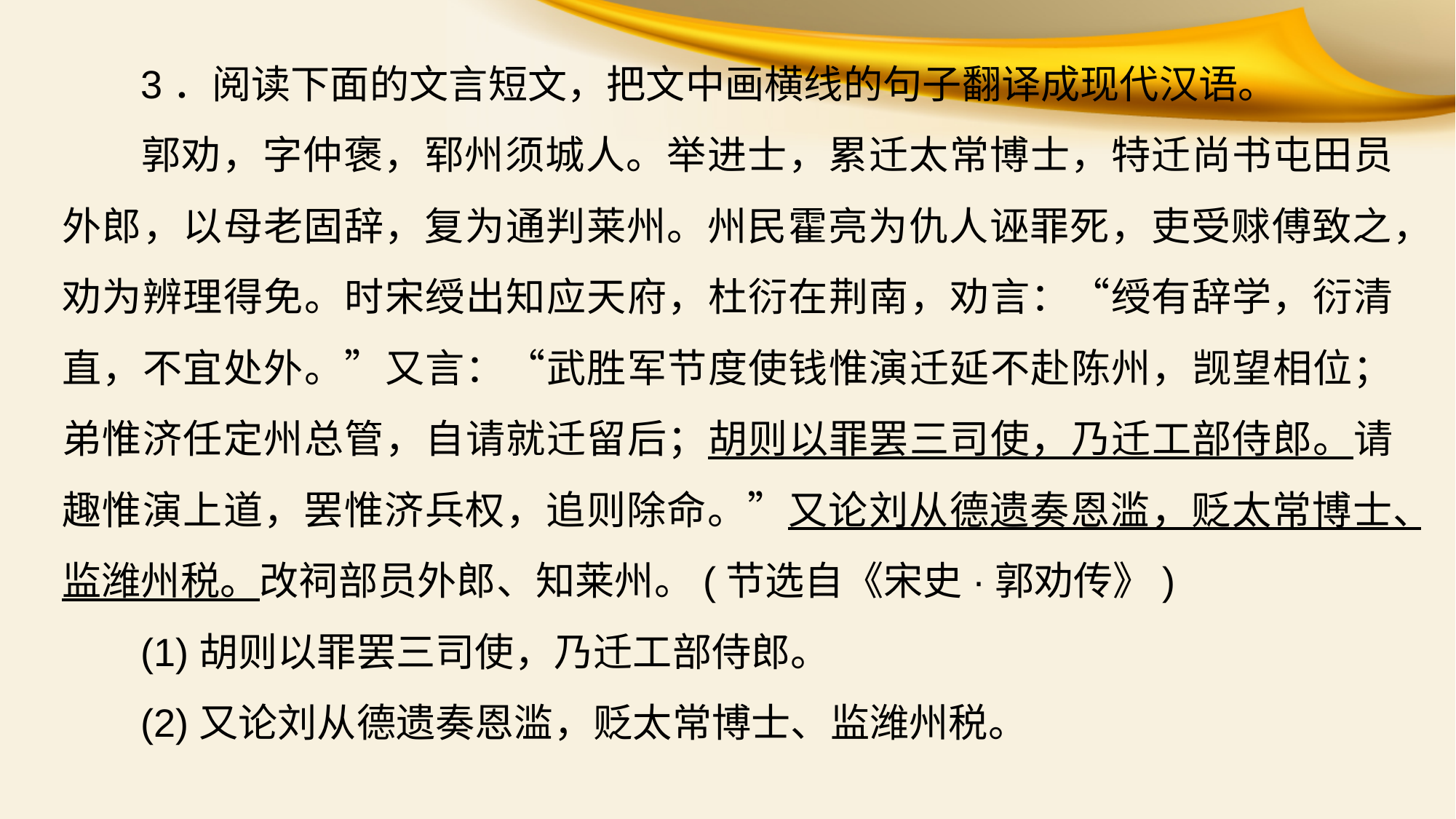

3．阅读下面的文言短文，把文中画横线的句子翻译成现代汉语。
郭劝，字仲褒，郓州须城人。举进士，累迁太常博士，特迁尚书屯田员外郎，以母老固辞，复为通判莱州。州民霍亮为仇人诬罪死，吏受赇傅致之，劝为辨理得免。时宋绶出知应天府，杜衍在荆南，劝言：“绶有辞学，衍清直，不宜处外。”又言：“武胜军节度使钱惟演迁延不赴陈州，觊望相位；弟惟济任定州总管，自请就迁留后；胡则以罪罢三司使，乃迁工部侍郎。请趣惟演上道，罢惟济兵权，追则除命。”又论刘从德遗奏恩滥，贬太常博士、监潍州税。改祠部员外郎、知莱州。(节选自《宋史·郭劝传》)
(1)胡则以罪罢三司使，乃迁工部侍郎。
(2)又论刘从德遗奏恩滥，贬太常博士、监潍州税。